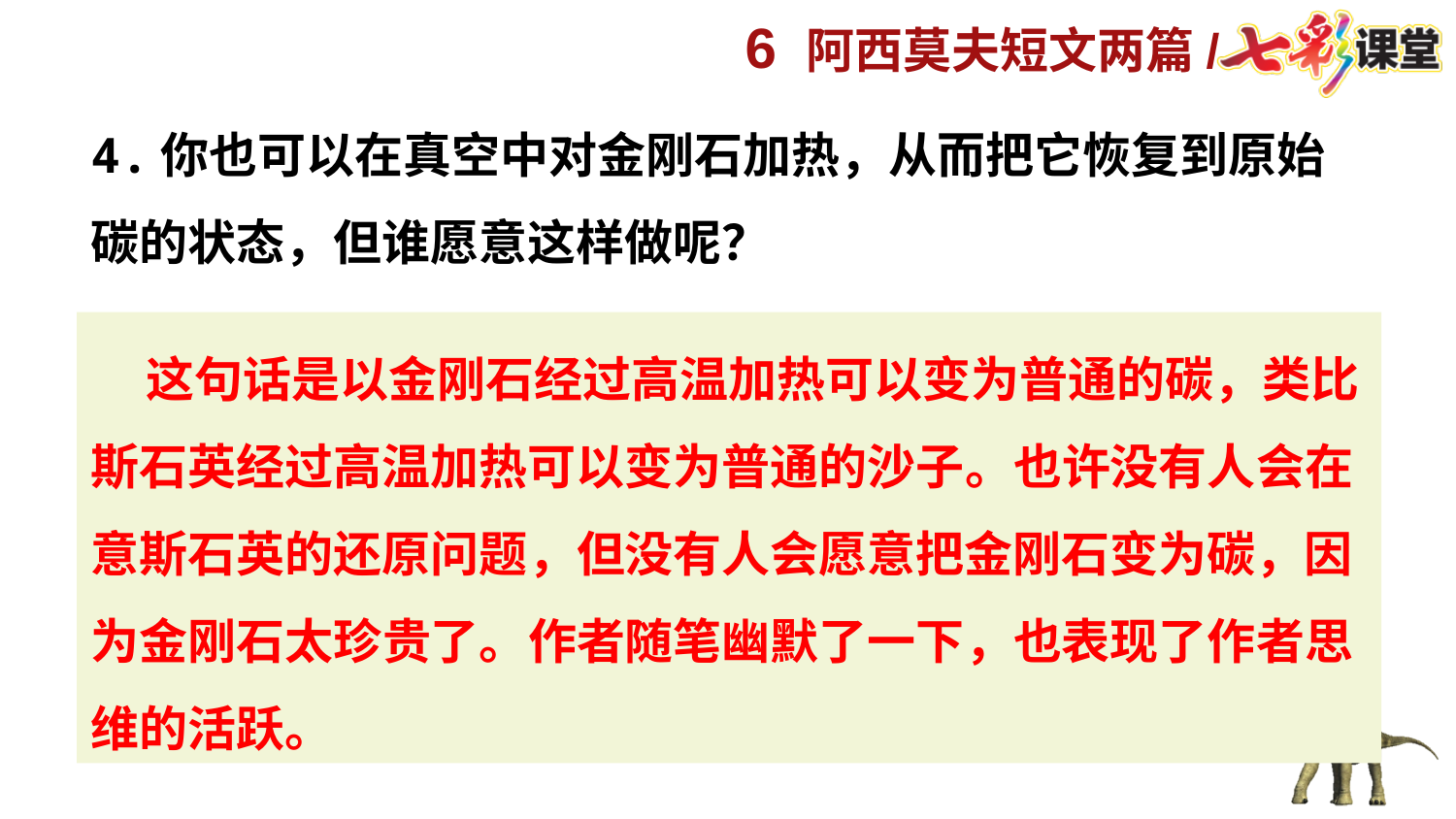

4.你也可以在真空中对金刚石加热，从而把它恢复到原始碳的状态，但谁愿意这样做呢？
    这句话是以金刚石经过高温加热可以变为普通的碳，类比斯石英经过高温加热可以变为普通的沙子。也许没有人会在意斯石英的还原问题，但没有人会愿意把金刚石变为碳，因为金刚石太珍贵了。作者随笔幽默了一下，也表现了作者思维的活跃。